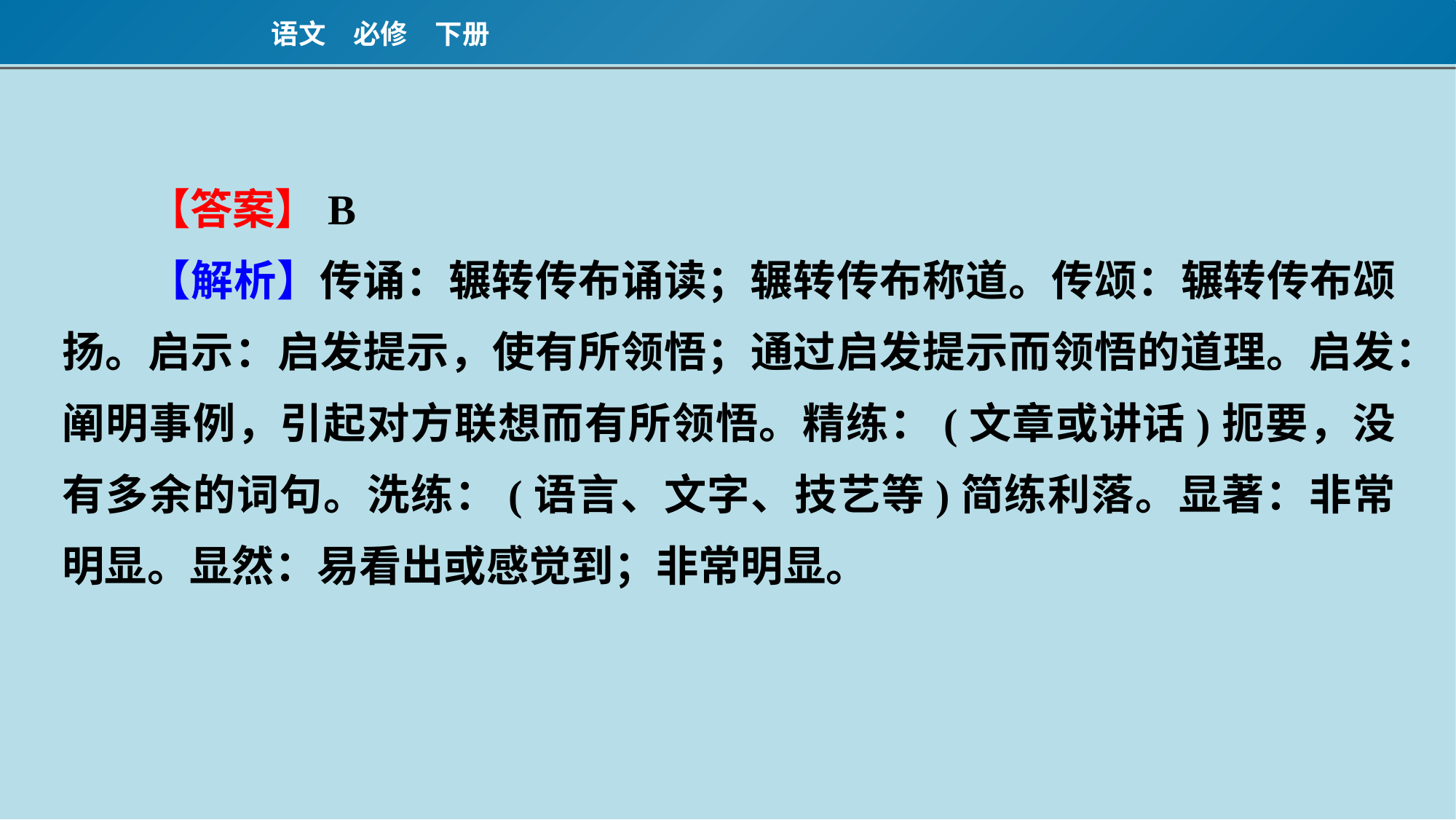

【答案】B
【解析】传诵：辗转传布诵读；辗转传布称道。传颂：辗转传布颂扬。启示：启发提示，使有所领悟；通过启发提示而领悟的道理。启发：阐明事例，引起对方联想而有所领悟。精练：(文章或讲话)扼要，没有多余的词句。洗练：(语言、文字、技艺等)简练利落。显著：非常明显。显然：易看出或感觉到；非常明显。